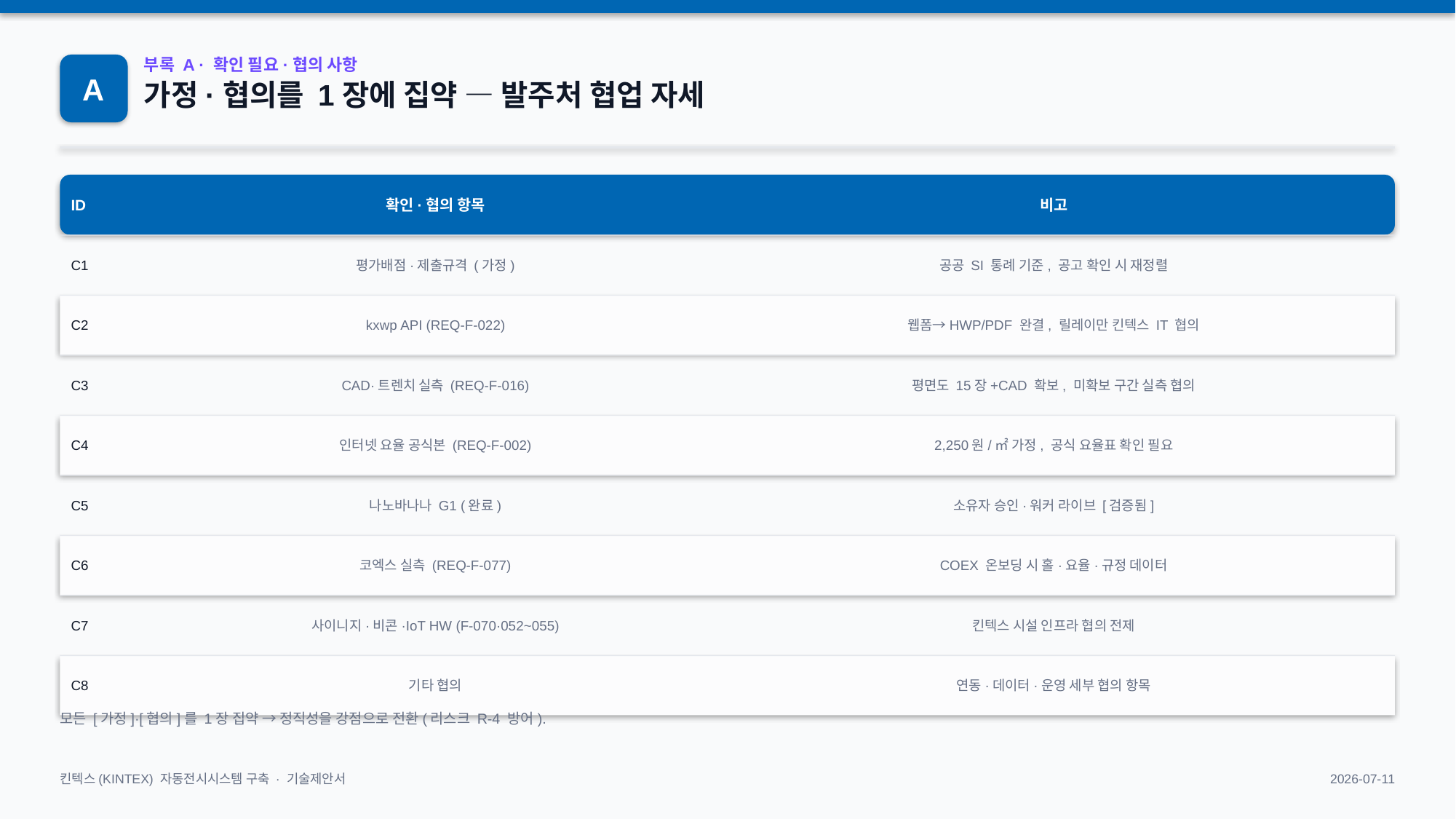

A
부록 A · 확인 필요·협의 사항
가정·협의를 1장에 집약 — 발주처 협업 자세

ID
확인·협의 항목
비고

C1
평가배점·제출규격 (가정)
공공 SI 통례 기준, 공고 확인 시 재정렬

C2
kxwp API (REQ-F-022)
웹폼→HWP/PDF 완결, 릴레이만 킨텍스 IT 협의

C3
CAD·트렌치 실측 (REQ-F-016)
평면도 15장+CAD 확보, 미확보 구간 실측 협의

C4
인터넷 요율 공식본 (REQ-F-002)
2,250원/㎡ 가정, 공식 요율표 확인 필요

C5
나노바나나 G1 (완료)
소유자 승인·워커 라이브 [검증됨]

C6
코엑스 실측 (REQ-F-077)
COEX 온보딩 시 홀·요율·규정 데이터

C7
사이니지·비콘·IoT HW (F-070·052~055)
킨텍스 시설 인프라 협의 전제

C8
기타 협의
연동·데이터·운영 세부 협의 항목
모든 [가정]·[협의]를 1장 집약 → 정직성을 강점으로 전환(리스크 R-4 방어).
킨텍스(KINTEX) 자동전시시스템 구축 · 기술제안서
2026-07-11